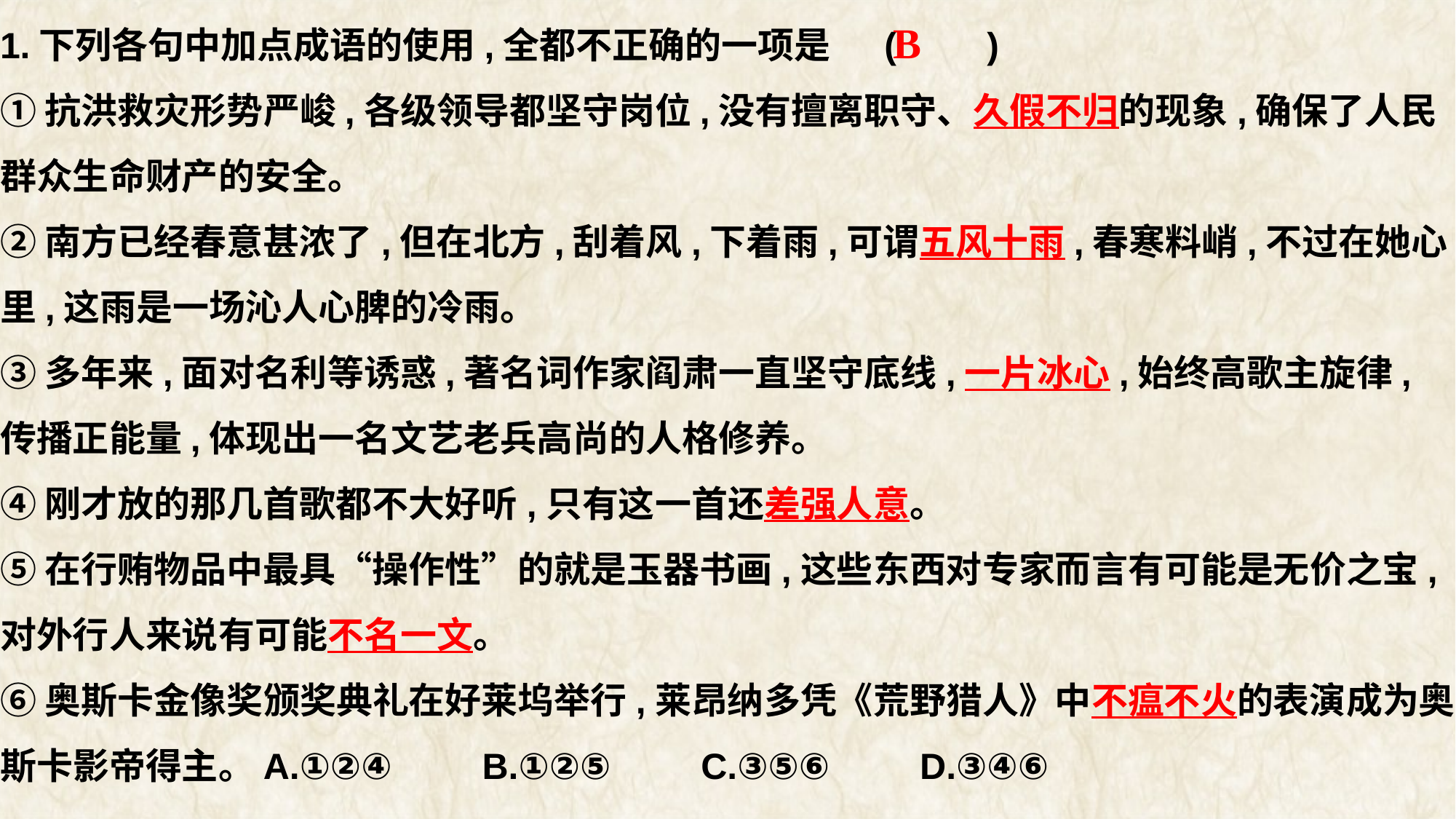

1.下列各句中加点成语的使用,全都不正确的一项是 (　　)
①抗洪救灾形势严峻,各级领导都坚守岗位,没有擅离职守、久假不归的现象,确保了人民群众生命财产的安全。
②南方已经春意甚浓了,但在北方,刮着风,下着雨,可谓五风十雨,春寒料峭,不过在她心里,这雨是一场沁人心脾的冷雨。
③多年来,面对名利等诱惑,著名词作家阎肃一直坚守底线,一片冰心,始终高歌主旋律,传播正能量,体现出一名文艺老兵高尚的人格修养。
④刚才放的那几首歌都不大好听,只有这一首还差强人意。
⑤在行贿物品中最具“操作性”的就是玉器书画,这些东西对专家而言有可能是无价之宝,对外行人来说有可能不名一文。
⑥奥斯卡金像奖颁奖典礼在好莱坞举行,莱昂纳多凭《荒野猎人》中不瘟不火的表演成为奥斯卡影帝得主。A.①②④　　B.①②⑤　　C.③⑤⑥　　D.③④⑥
B